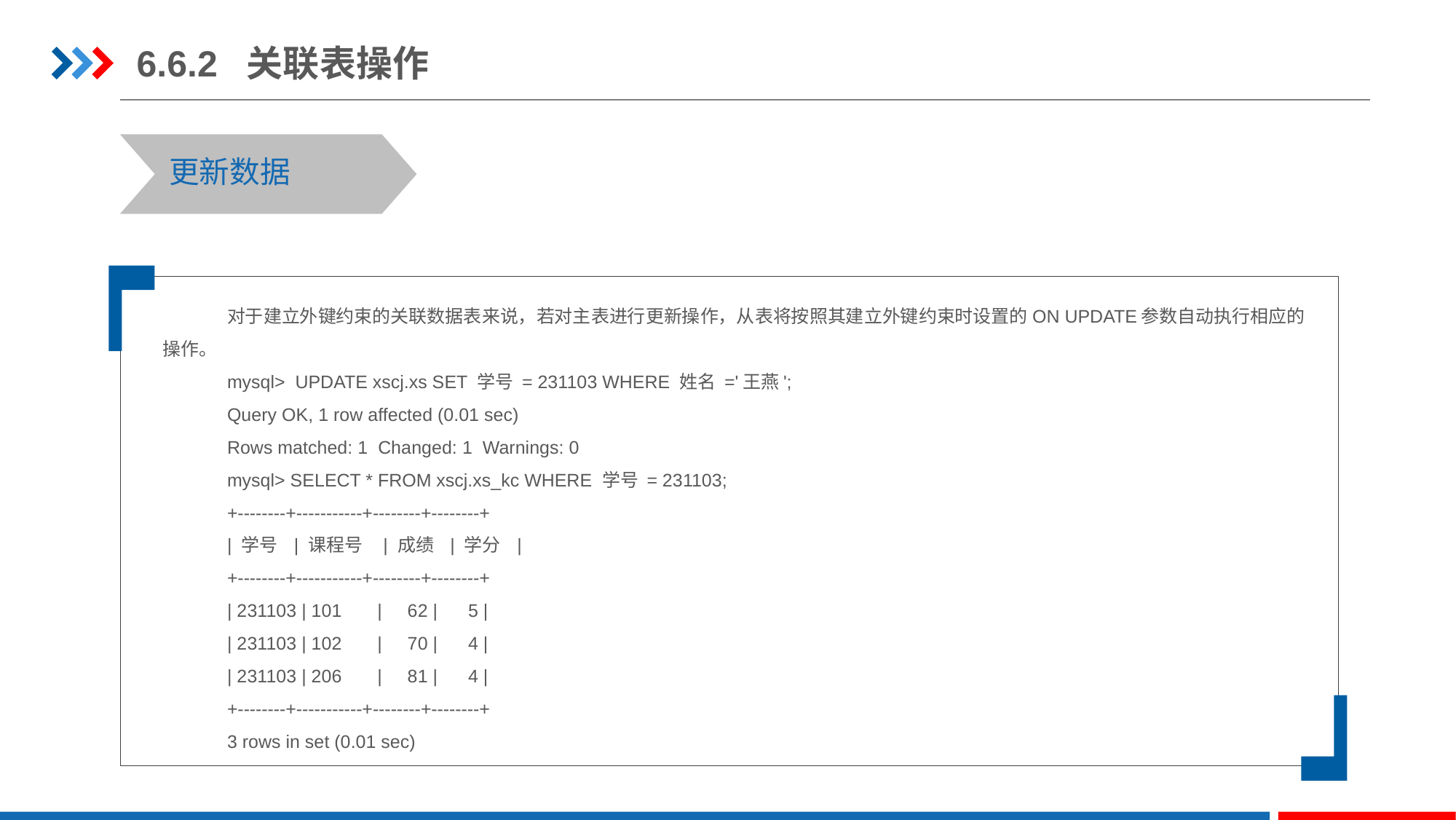

6.6.2  关联表操作

更新数据

对于建立外键约束的关联数据表来说，若对主表进行更新操作，从表将按照其建立外键约束时设置的ON UPDATE参数自动执行相应的操作。
mysql>  UPDATE xscj.xs SET 学号 = 231103 WHERE 姓名 ='王燕';
Query OK, 1 row affected (0.01 sec)
Rows matched: 1  Changed: 1  Warnings: 0
mysql> SELECT * FROM xscj.xs_kc WHERE 学号 = 231103;
+--------+-----------+--------+--------+
| 学号   | 课程号    | 成绩   | 学分   |
+--------+-----------+--------+--------+
| 231103 | 101       |     62 |      5 |
| 231103 | 102       |     70 |      4 |
| 231103 | 206       |     81 |      4 |
+--------+-----------+--------+--------+
3 rows in set (0.01 sec)